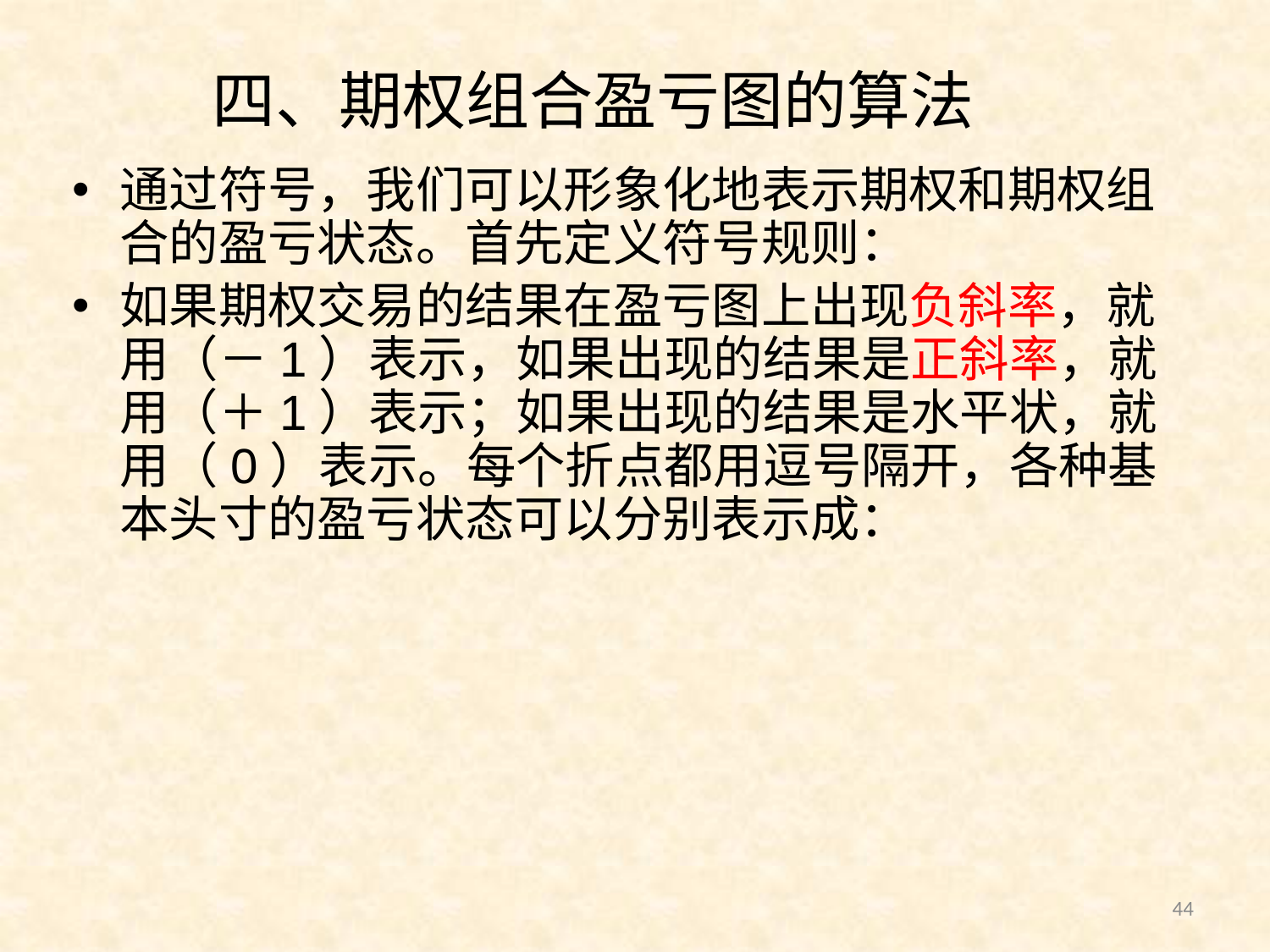

# 四、期权组合盈亏图的算法
通过符号，我们可以形象化地表示期权和期权组合的盈亏状态。首先定义符号规则：
如果期权交易的结果在盈亏图上出现负斜率，就用（－1）表示，如果出现的结果是正斜率，就用（＋1）表示；如果出现的结果是水平状，就用（0）表示。每个折点都用逗号隔开，各种基本头寸的盈亏状态可以分别表示成：

44